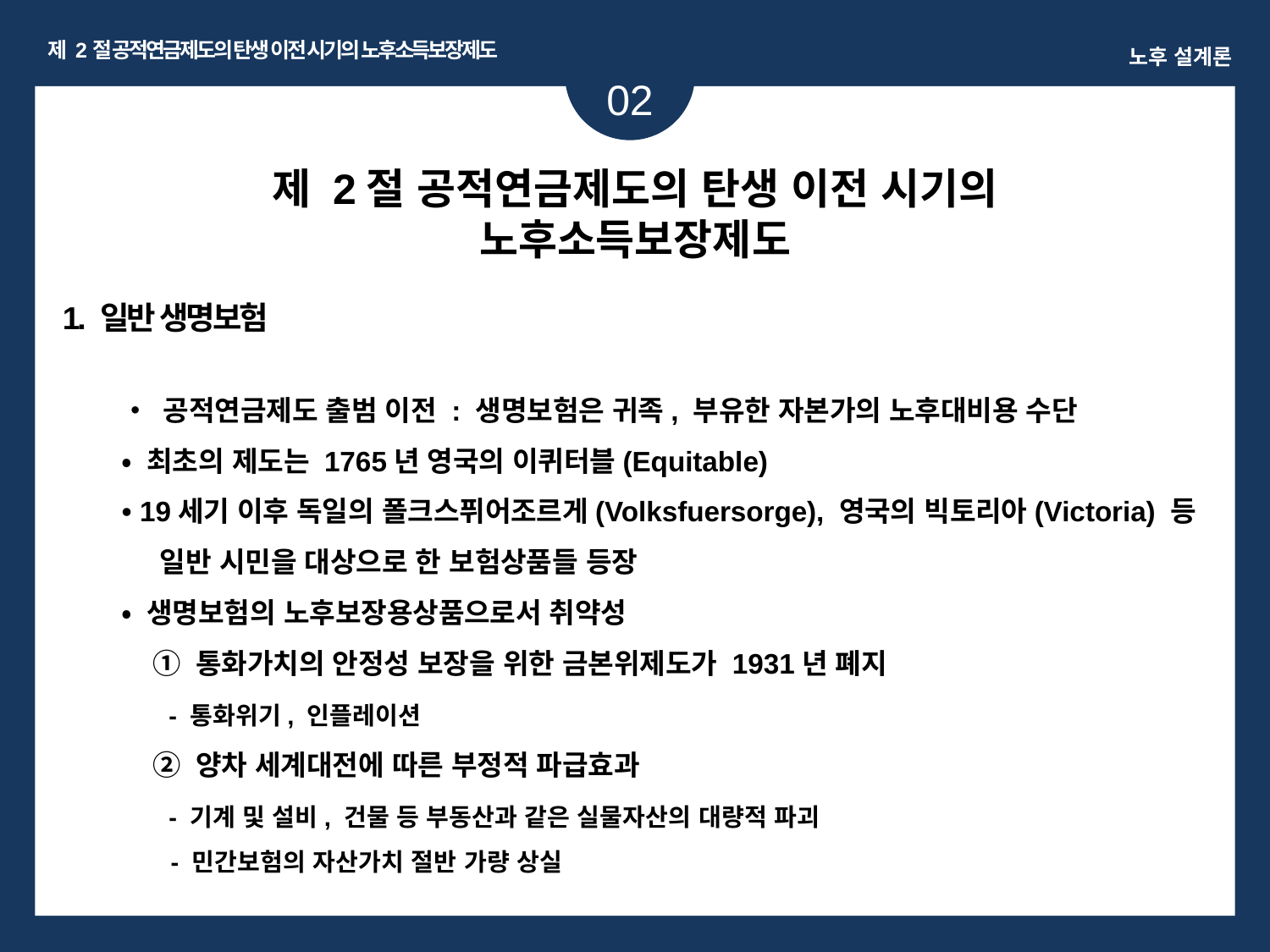

제 2절 공적연금제도의 탄생 이전 시기의 노후소득보장제도
노후 설계론
02

제 2절 공적연금제도의 탄생 이전 시기의 노후소득보장제도
1. 일반 생명보험
• 공적연금제도 출범 이전 : 생명보험은 귀족, 부유한 자본가의 노후대비용 수단
• 최초의 제도는 1765년 영국의 이퀴터블(Equitable)
• 19세기 이후 독일의 폴크스퓌어조르게(Volksfuersorge), 영국의 빅토리아(Victoria) 등
    일반 시민을 대상으로 한 보험상품들 등장
• 생명보험의 노후보장용상품으로서 취약성
    ① 통화가치의 안정성 보장을 위한 금본위제도가 1931년 폐지
      - 통화위기, 인플레이션
    ② 양차 세계대전에 따른 부정적 파급효과
      - 기계 및 설비, 건물 등 부동산과 같은 실물자산의 대량적 파괴
       - 민간보험의 자산가치 절반 가량 상실